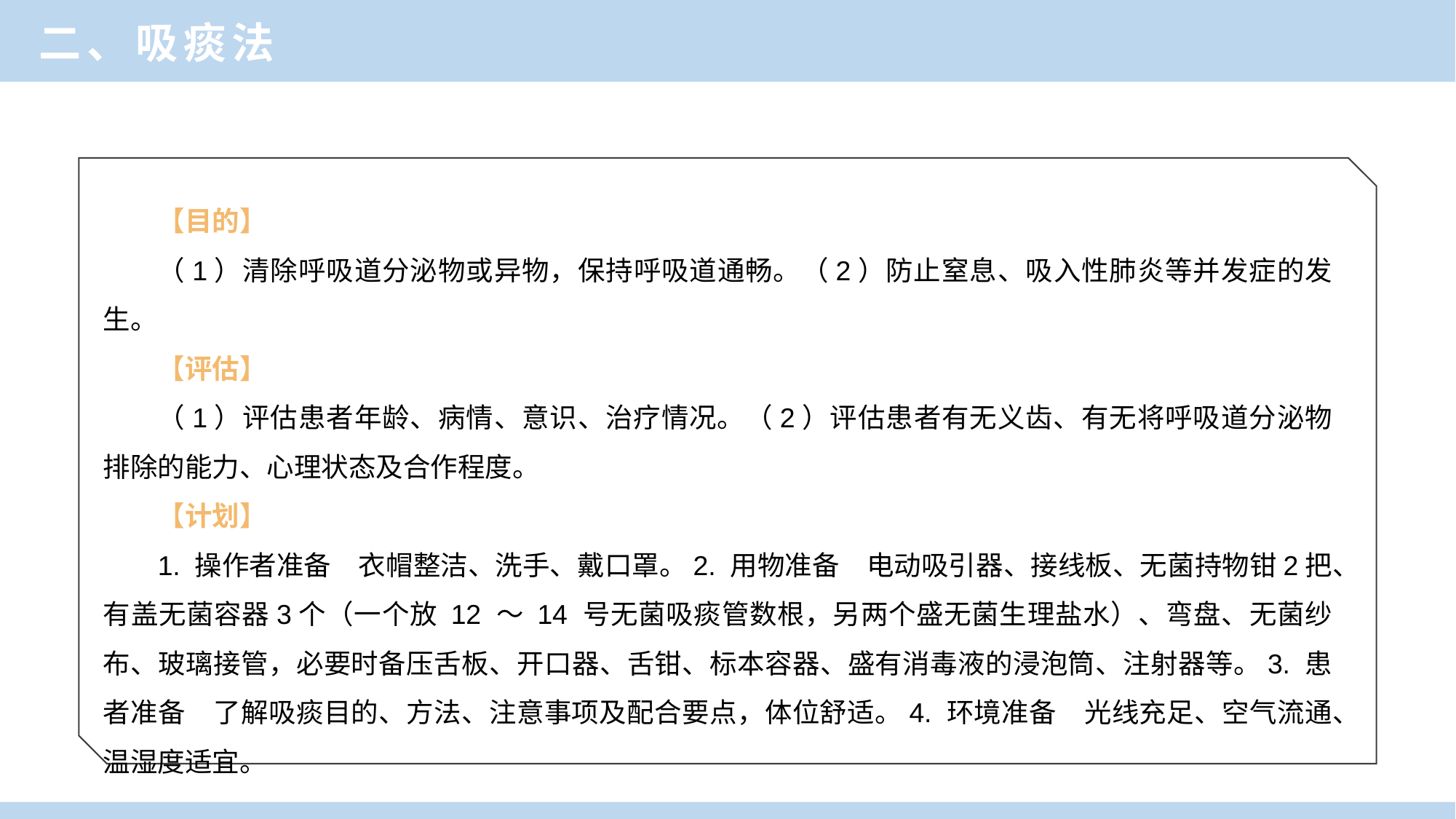

二、吸痰法

【目的】
（1）清除呼吸道分泌物或异物，保持呼吸道通畅。（2）防止窒息、吸入性肺炎等并发症的发生。
【评估】
（1）评估患者年龄、病情、意识、治疗情况。（2）评估患者有无义齿、有无将呼吸道分泌物排除的能力、心理状态及合作程度。
【计划】
1. 操作者准备　衣帽整洁、洗手、戴口罩。2. 用物准备　电动吸引器、接线板、无菌持物钳2把、有盖无菌容器3个（一个放 12 ～ 14 号无菌吸痰管数根，另两个盛无菌生理盐水）、弯盘、无菌纱布、玻璃接管，必要时备压舌板、开口器、舌钳、标本容器、盛有消毒液的浸泡筒、注射器等。3. 患者准备　了解吸痰目的、方法、注意事项及配合要点，体位舒适。4. 环境准备　光线充足、空气流通、温湿度适宜。